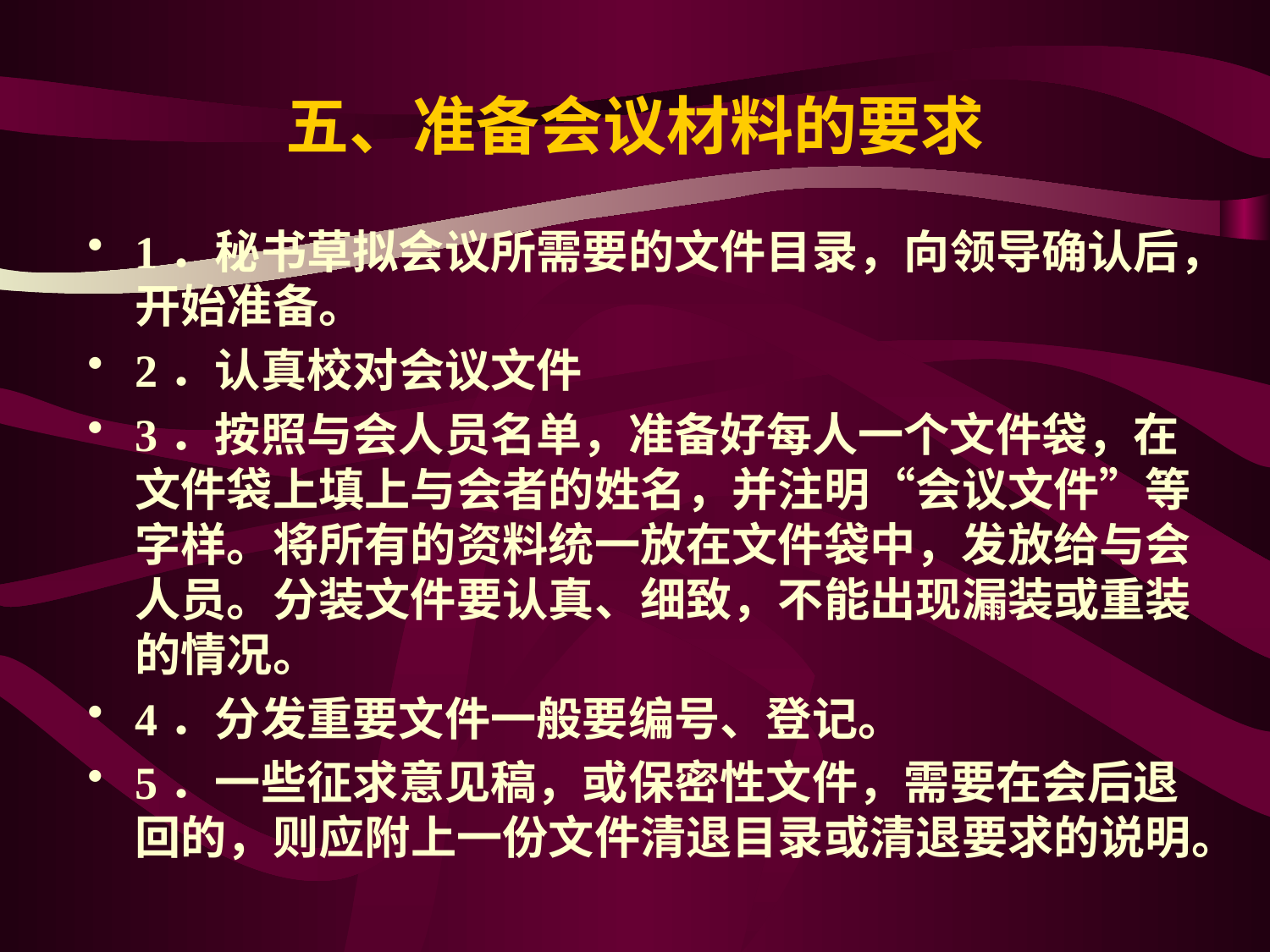

# 五、准备会议材料的要求
1．秘书草拟会议所需要的文件目录，向领导确认后，开始准备。
2．认真校对会议文件
3．按照与会人员名单，准备好每人一个文件袋，在文件袋上填上与会者的姓名，并注明“会议文件”等字样。将所有的资料统一放在文件袋中，发放给与会人员。分装文件要认真、细致，不能出现漏装或重装的情况。
4．分发重要文件一般要编号、登记。
5．一些征求意见稿，或保密性文件，需要在会后退回的，则应附上一份文件清退目录或清退要求的说明。